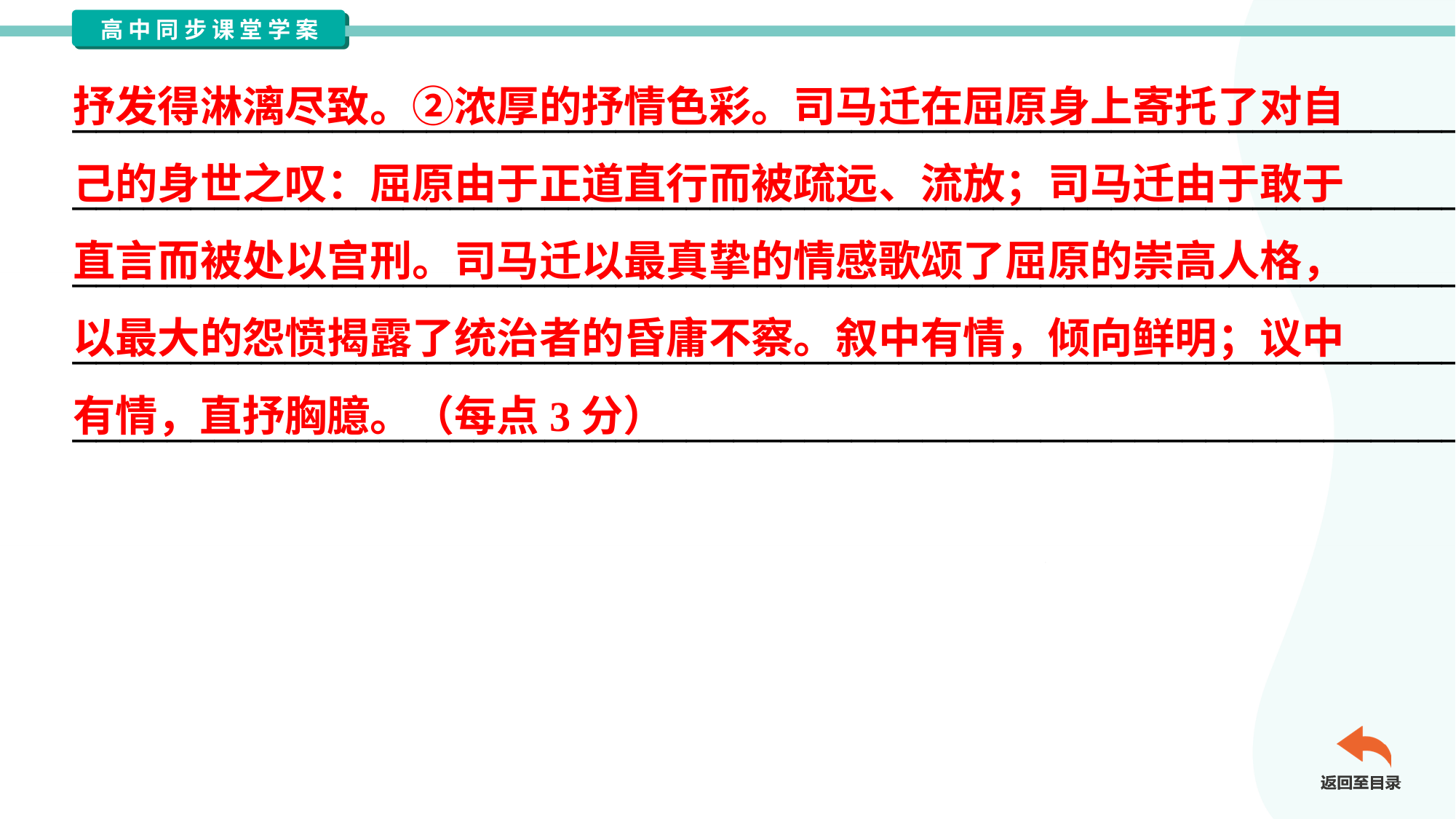

抒发得淋漓尽致。②浓厚的抒情色彩。司马迁在屈原身上寄托了对自
己的身世之叹：屈原由于正道直行而被疏远、流放；司马迁由于敢于
直言而被处以宫刑。司马迁以最真挚的情感歌颂了屈原的崇高人格，
以最大的怨愤揭露了统治者的昏庸不察。叙中有情，倾向鲜明；议中
有情，直抒胸臆。（每点3分）
_____________________________________________________________
_____________________________________________________________
_____________________________________________________________
_____________________________________________________________
_____________________________________________________________